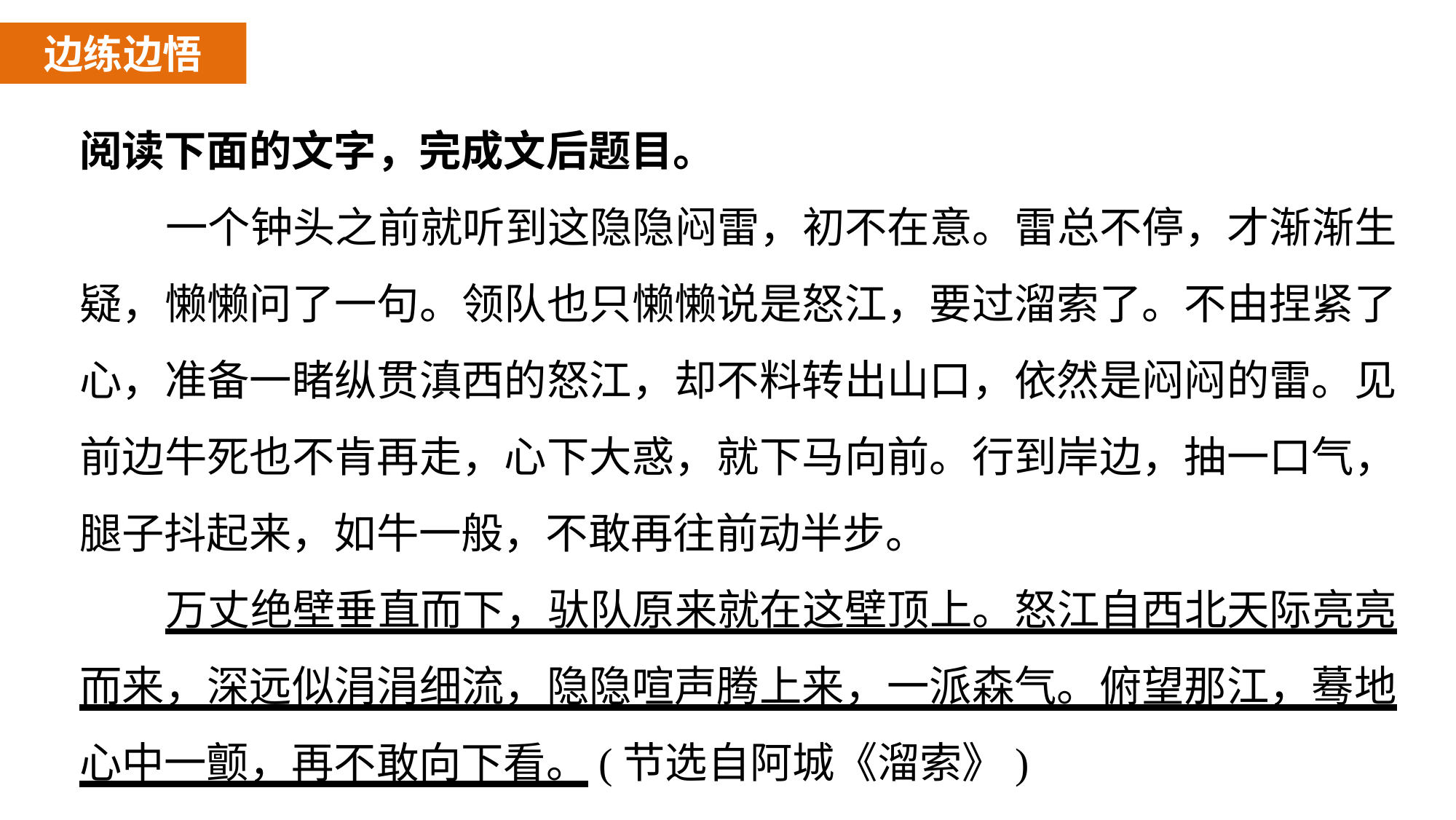

边练边悟
阅读下面的文字，完成文后题目。
一个钟头之前就听到这隐隐闷雷，初不在意。雷总不停，才渐渐生疑，懒懒问了一句。领队也只懒懒说是怒江，要过溜索了。不由捏紧了心，准备一睹纵贯滇西的怒江，却不料转出山口，依然是闷闷的雷。见前边牛死也不肯再走，心下大惑，就下马向前。行到岸边，抽一口气，腿子抖起来，如牛一般，不敢再往前动半步。
万丈绝壁垂直而下，驮队原来就在这壁顶上。怒江自西北天际亮亮而来，深远似涓涓细流，隐隐喧声腾上来，一派森气。俯望那江，蓦地心中一颤，再不敢向下看。(节选自阿城《溜索》)